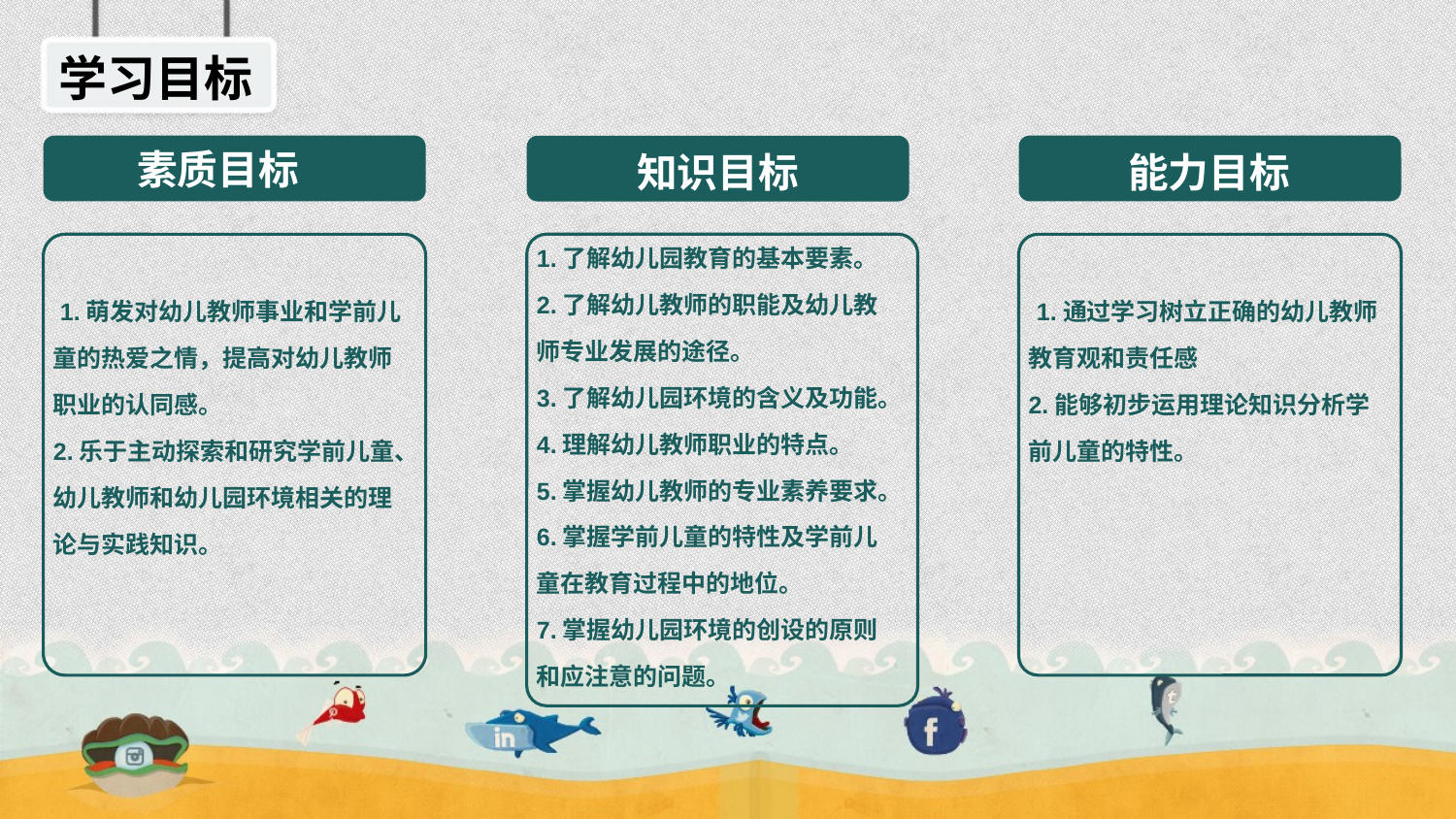

学习目标

素质目标
知识目标
能力目标
1.了解幼儿园教育的基本要素。
2.了解幼儿教师的职能及幼儿教师专业发展的途径。
3.了解幼儿园环境的含义及功能。
4.理解幼儿教师职业的特点。
5.掌握幼儿教师的专业素养要求。
6.掌握学前儿童的特性及学前儿童在教育过程中的地位。
7.掌握幼儿园环境的创设的原则和应注意的问题。

 1.萌发对幼儿教师事业和学前儿童的热爱之情，提高对幼儿教师职业的认同感。
2.乐于主动探索和研究学前儿童、幼儿教师和幼儿园环境相关的理论与实践知识。
 1.通过学习树立正确的幼儿教师教育观和责任感
2.能够初步运用理论知识分析学前儿童的特性。